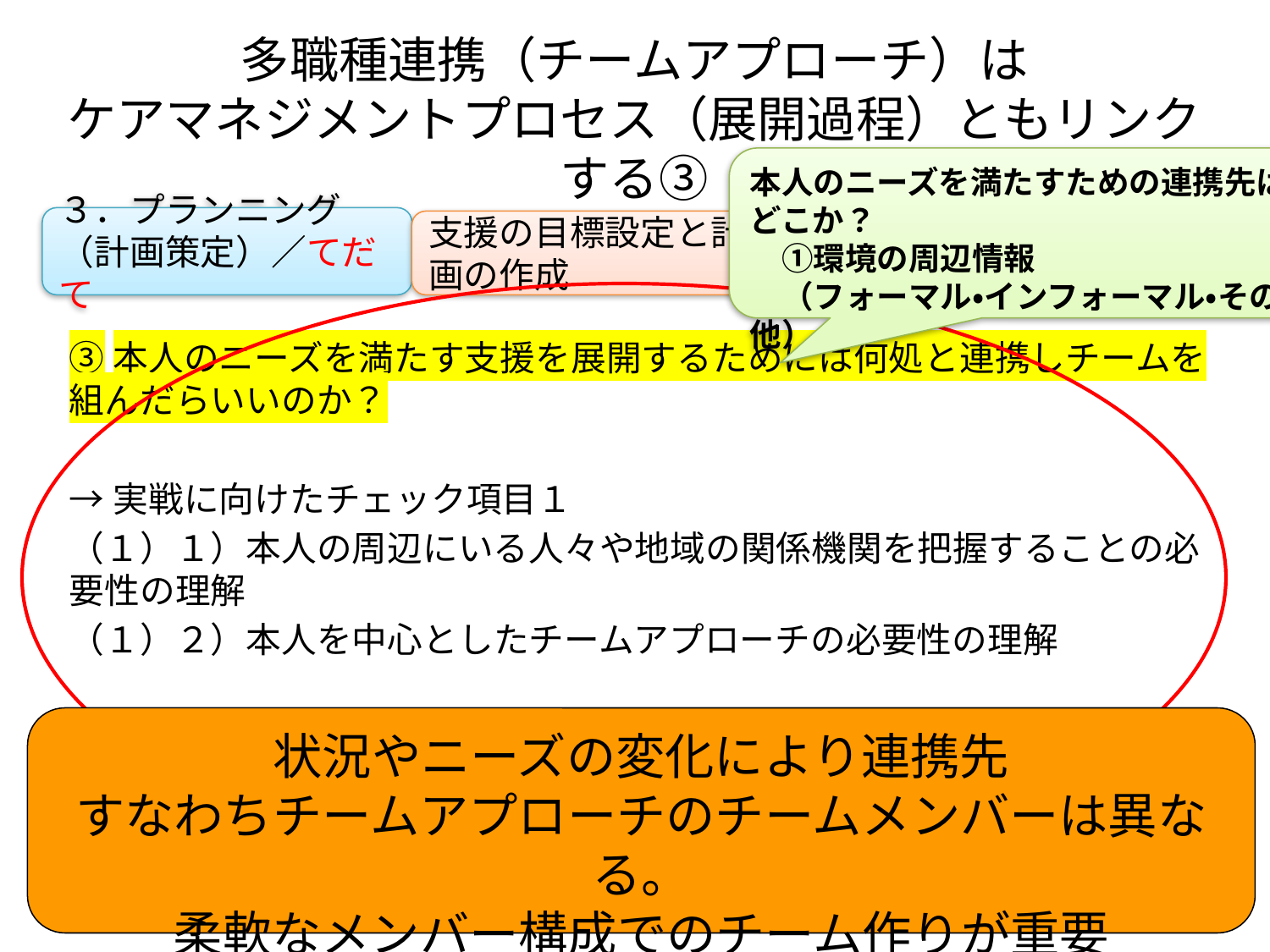

# 多職種連携（チームアプローチ）は ケアマネジメントプロセス（展開過程）ともリンクする③
本人のニーズを満たすための連携先はどこか？
　①環境の周辺情報
　（フォーマル・インフォーマル・その他）

３．プランニング（計画策定）／てだて
支援の目標設定と計画の作成

③本人のニーズを満たす支援を展開するためには何処と連携しチームを組んだらいいのか？

→実戦に向けたチェック項目１
（１）１）本人の周辺にいる人々や地域の関係機関を把握することの必要性の理解
（１）２）本人を中心としたチームアプローチの必要性の理解
状況やニーズの変化により連携先
すなわちチームアプローチのチームメンバーは異なる。
柔軟なメンバー構成でのチーム作りが重要
26